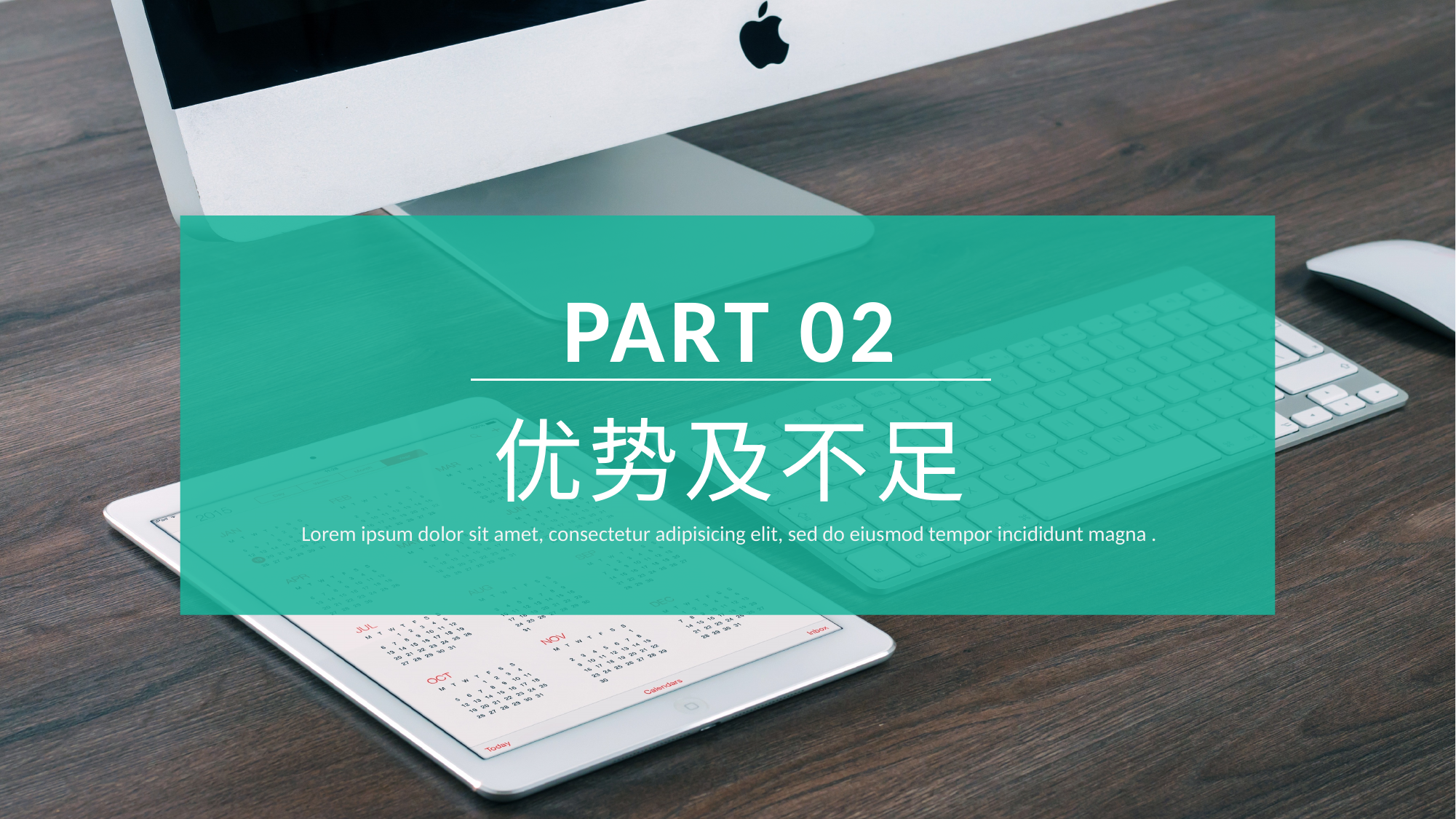

PART 02
优势及不足
Lorem ipsum dolor sit amet, consectetur adipisicing elit, sed do eiusmod tempor incididunt magna .